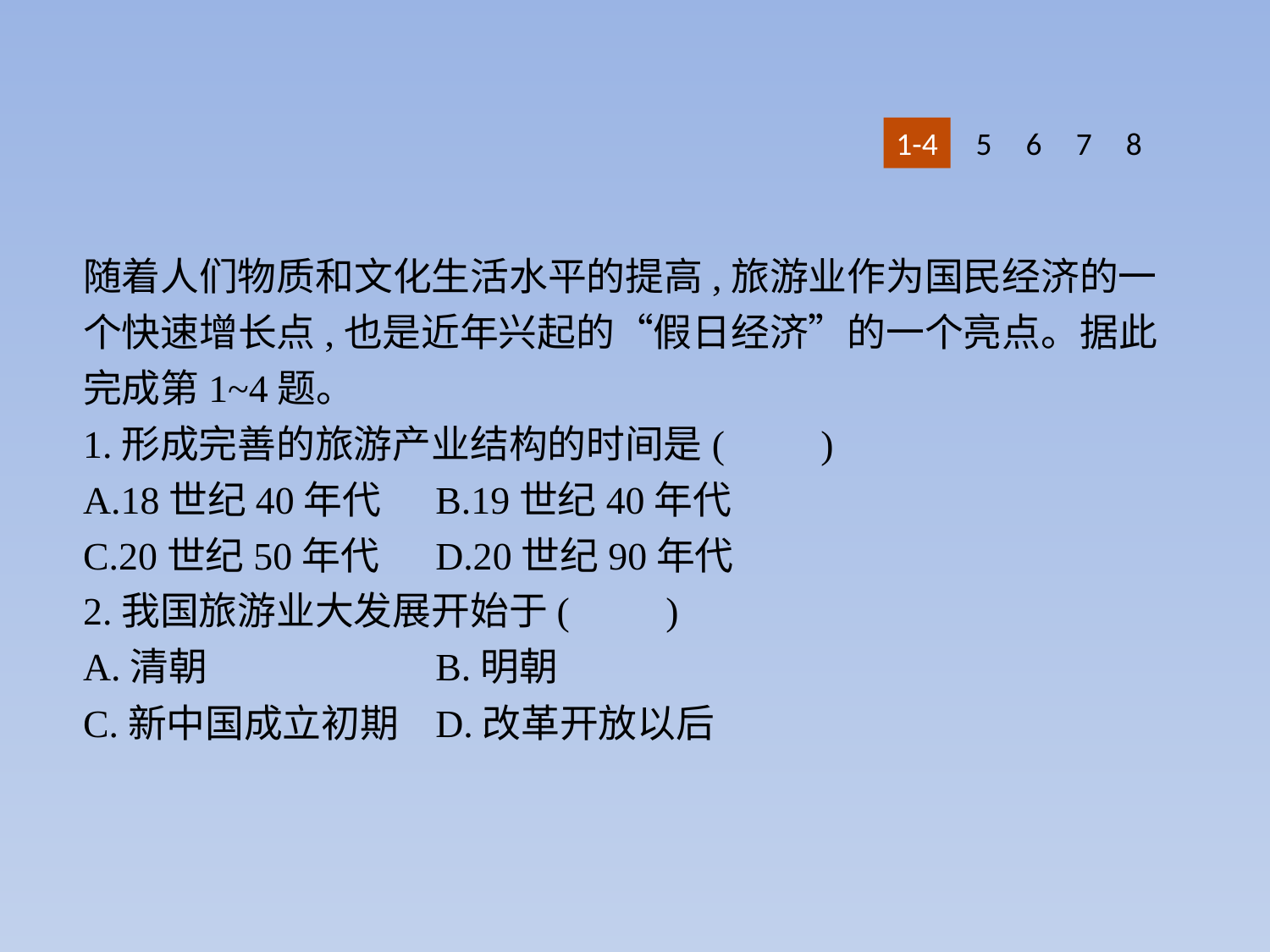

1-4
5
6
7
8
随着人们物质和文化生活水平的提高,旅游业作为国民经济的一个快速增长点,也是近年兴起的“假日经济”的一个亮点。据此完成第1~4题。
1.形成完善的旅游产业结构的时间是(　　)
A.18世纪40年代	B.19世纪40年代
C.20世纪50年代	D.20世纪90年代
2.我国旅游业大发展开始于(　　)
A.清朝			B.明朝
C.新中国成立初期	D.改革开放以后